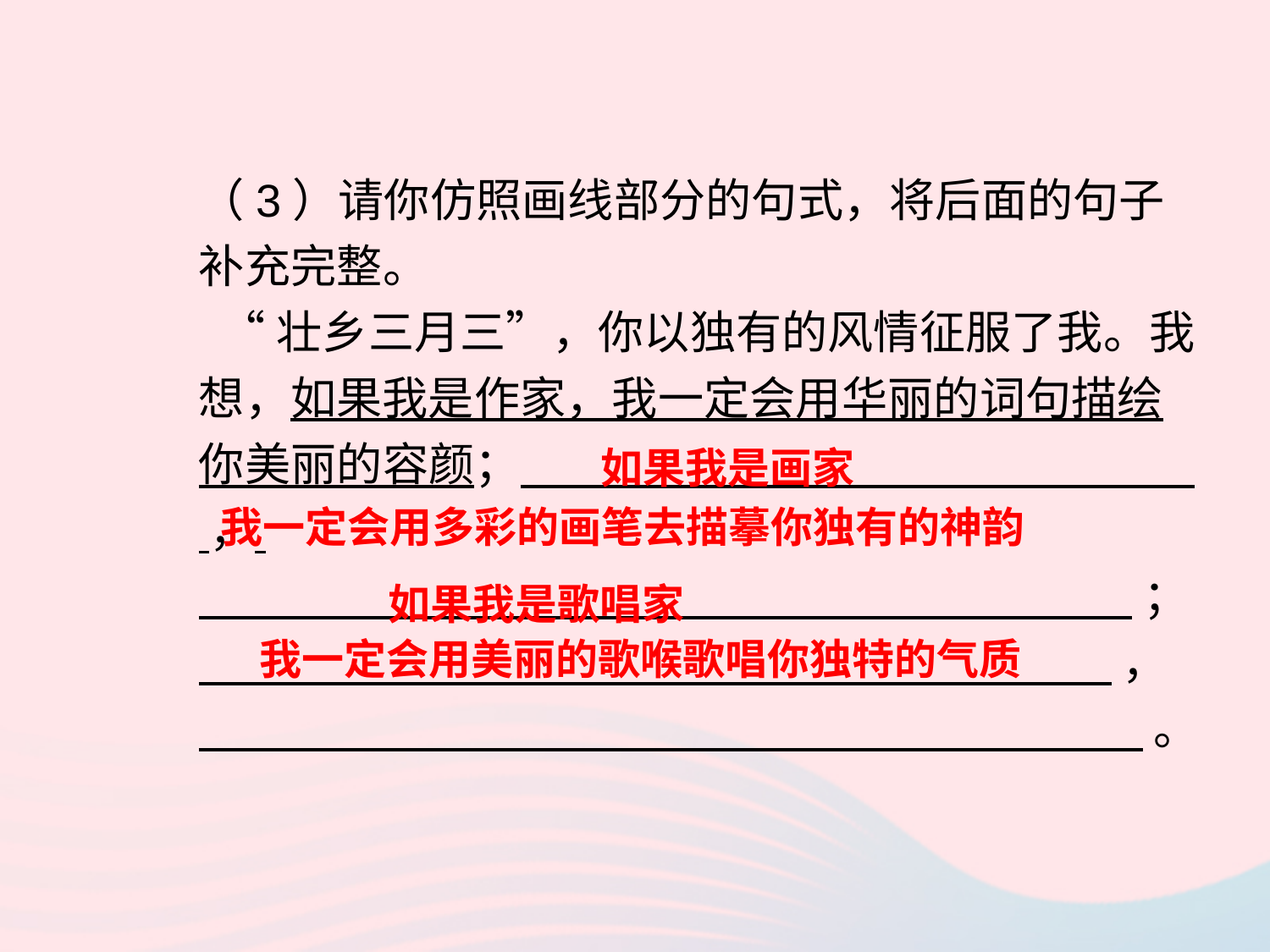

（3）请你仿照画线部分的句式，将后面的句子补充完整。
  “壮乡三月三”，你以独有的风情征服了我。我想，如果我是作家，我一定会用华丽的词句描绘你美丽的容颜；                                                                   ，
                                                                                          ；
                                                                                        ，
                                                                                           。
如果我是画家
我一定会用多彩的画笔去描摹你独有的神韵
如果我是歌唱家
我一定会用美丽的歌喉歌唱你独特的气质